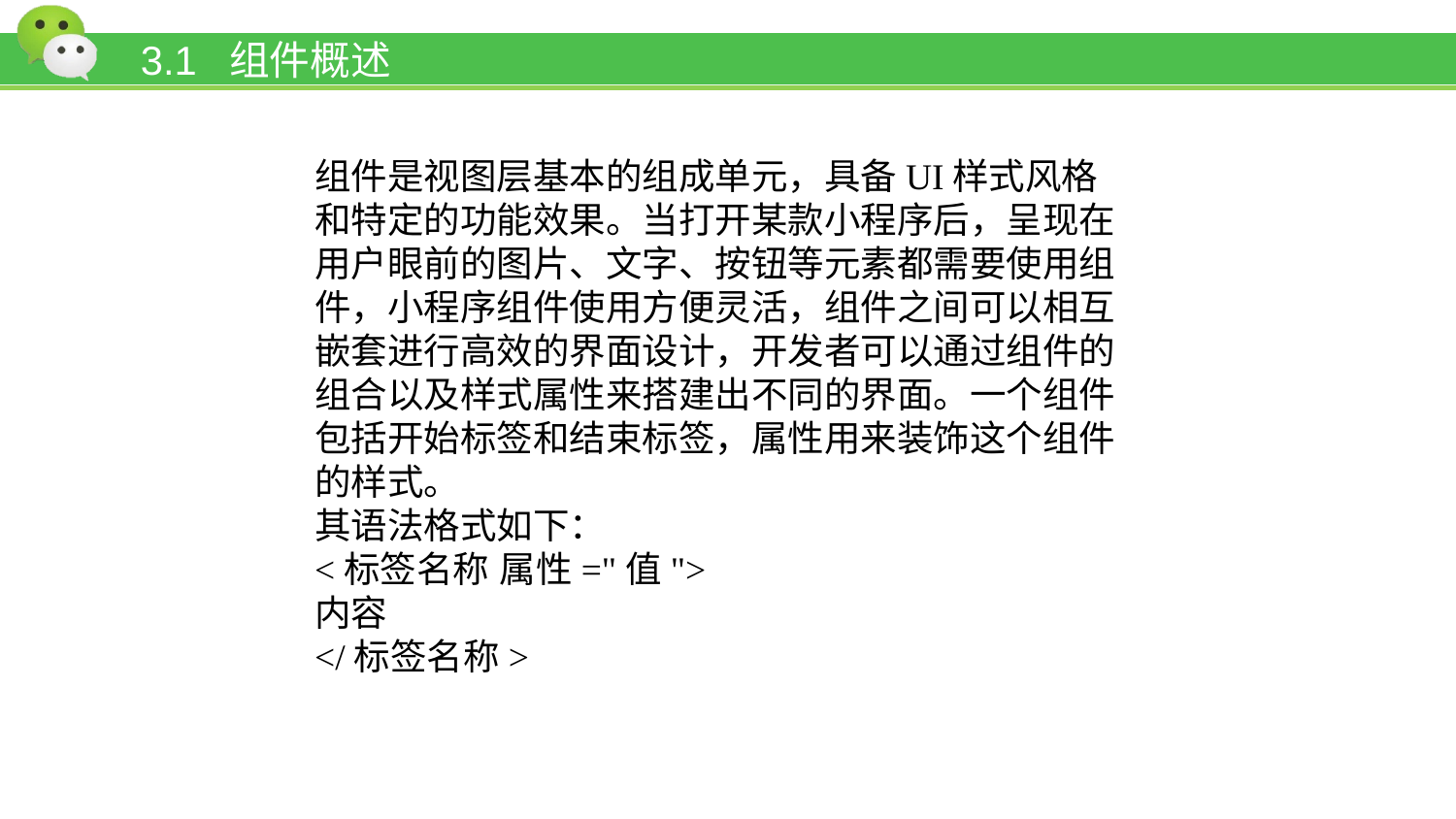

# 3.1  组件概述
组件是视图层基本的组成单元，具备UI样式风格和特定的功能效果。当打开某款小程序后，呈现在用户眼前的图片、文字、按钮等元素都需要使用组件，小程序组件使用方便灵活，组件之间可以相互嵌套进行高效的界面设计，开发者可以通过组件的组合以及样式属性来搭建出不同的界面。一个组件包括开始标签和结束标签，属性用来装饰这个组件的样式。
其语法格式如下：
<标签名称 属性="值">
内容
</标签名称>